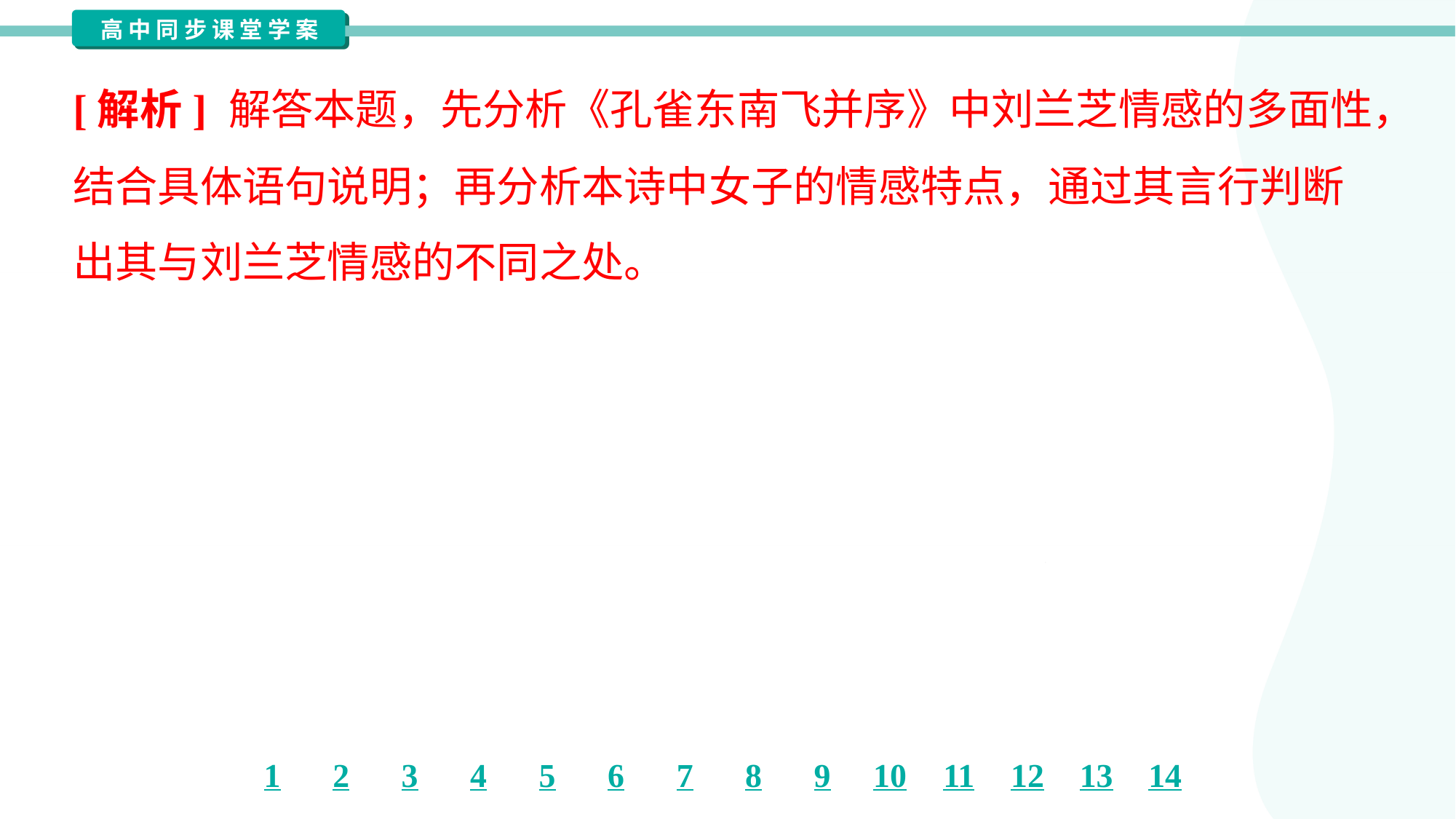

[解析] 解答本题，先分析《孔雀东南飞并序》中刘兰芝情感的多面性，
结合具体语句说明；再分析本诗中女子的情感特点，通过其言行判断
出其与刘兰芝情感的不同之处。